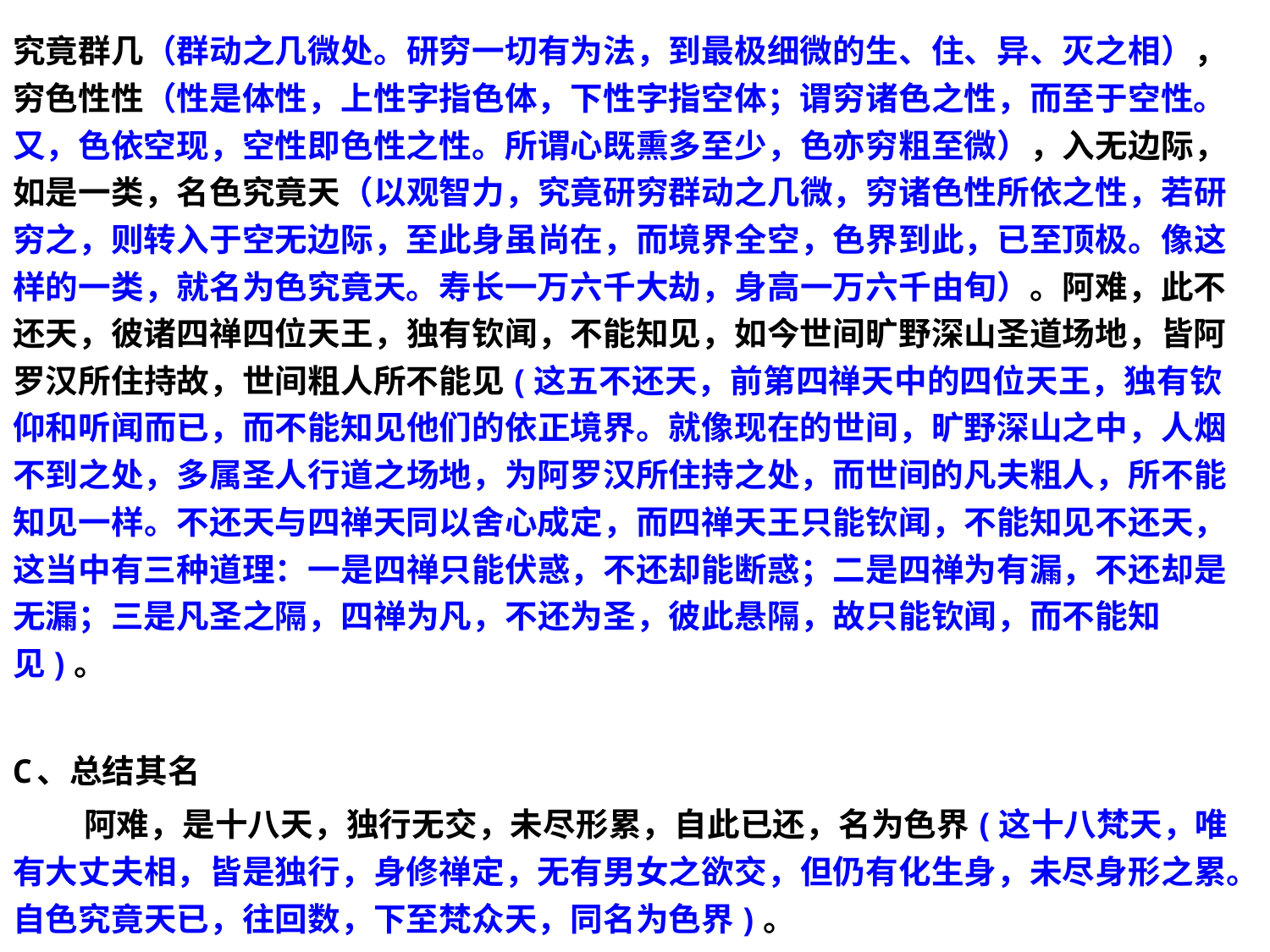

究竟群几（群动之几微处。研穷一切有为法，到最极细微的生、住、异、灭之相），穷色性性（性是体性，上性字指色体，下性字指空体；谓穷诸色之性，而至于空性。又，色依空现，空性即色性之性。所谓心既熏多至少，色亦穷粗至微），入无边际，如是一类，名色究竟天（以观智力，究竟研穷群动之几微，穷诸色性所依之性，若研穷之，则转入于空无边际，至此身虽尚在，而境界全空，色界到此，已至顶极。像这样的一类，就名为色究竟天。寿长一万六千大劫，身高一万六千由旬）。阿难，此不还天，彼诸四禅四位天王，独有钦闻，不能知见，如今世间旷野深山圣道场地，皆阿罗汉所住持故，世间粗人所不能见(这五不还天，前第四禅天中的四位天王，独有钦仰和听闻而已，而不能知见他们的依正境界。就像现在的世间，旷野深山之中，人烟不到之处，多属圣人行道之场地，为阿罗汉所住持之处，而世间的凡夫粗人，所不能知见一样。不还天与四禅天同以舍心成定，而四禅天王只能钦闻，不能知见不还天，这当中有三种道理：一是四禅只能伏惑，不还却能断惑；二是四禅为有漏，不还却是无漏；三是凡圣之隔，四禅为凡，不还为圣，彼此悬隔，故只能钦闻，而不能知见)。

C、总结其名
         阿难，是十八天，独行无交，未尽形累，自此已还，名为色界(这十八梵天，唯有大丈夫相，皆是独行，身修禅定，无有男女之欲交，但仍有化生身，未尽身形之累。自色究竟天已，往回数，下至梵众天，同名为色界)。